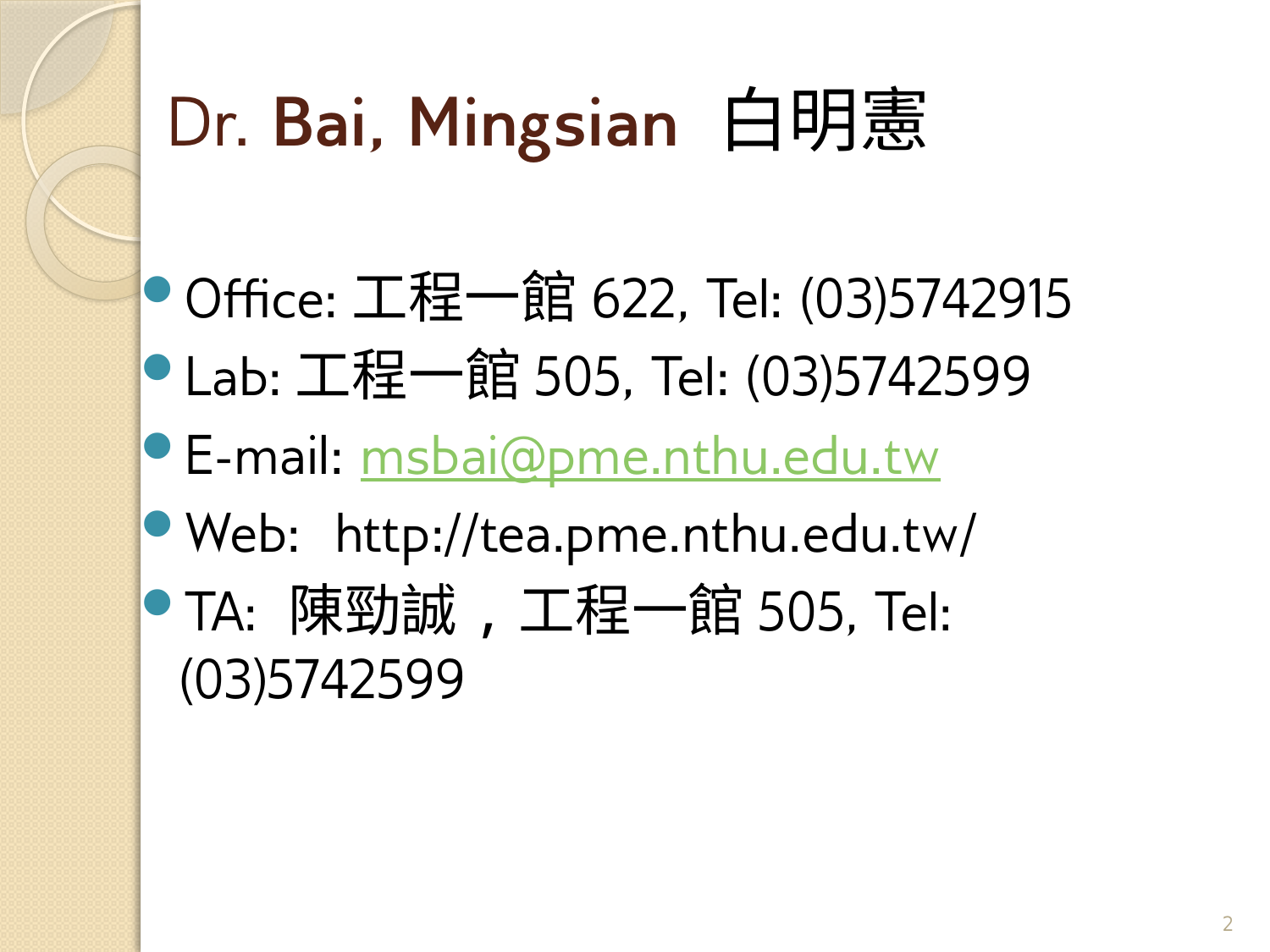

# Dr. Bai, Mingsian 白明憲
Office:工程一館622, Tel: (03)5742915
Lab:工程一館505, Tel: (03)5742599
E-mail: msbai@pme.nthu.edu.tw
Web:  http://tea.pme.nthu.edu.tw/
TA: 陳勁誠,工程一館505, Tel: (03)5742599
2